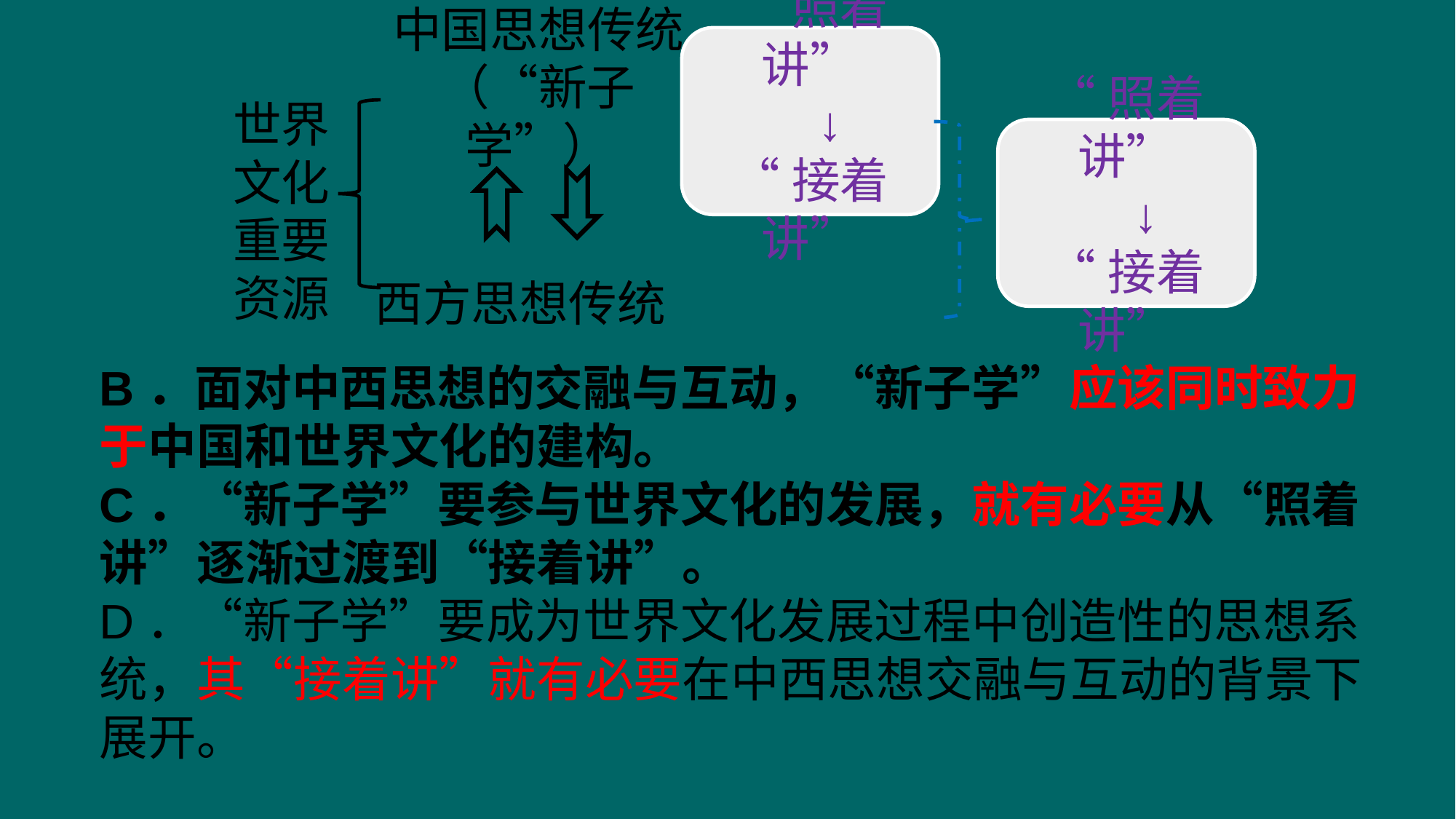

中国思想传统
（“新子学”）
“照着讲”
   ↓
“接着讲”
世界文化重要资源

“照着讲”
   ↓
“接着讲”

西方思想传统
B．面对中西思想的交融与互动，“新子学”应该同时致力于中国和世界文化的建构。
C．“新子学”要参与世界文化的发展，就有必要从“照着讲”逐渐过渡到“接着讲”。
D．“新子学”要成为世界文化发展过程中创造性的思想系统，其“接着讲”就有必要在中西思想交融与互动的背景下展开。